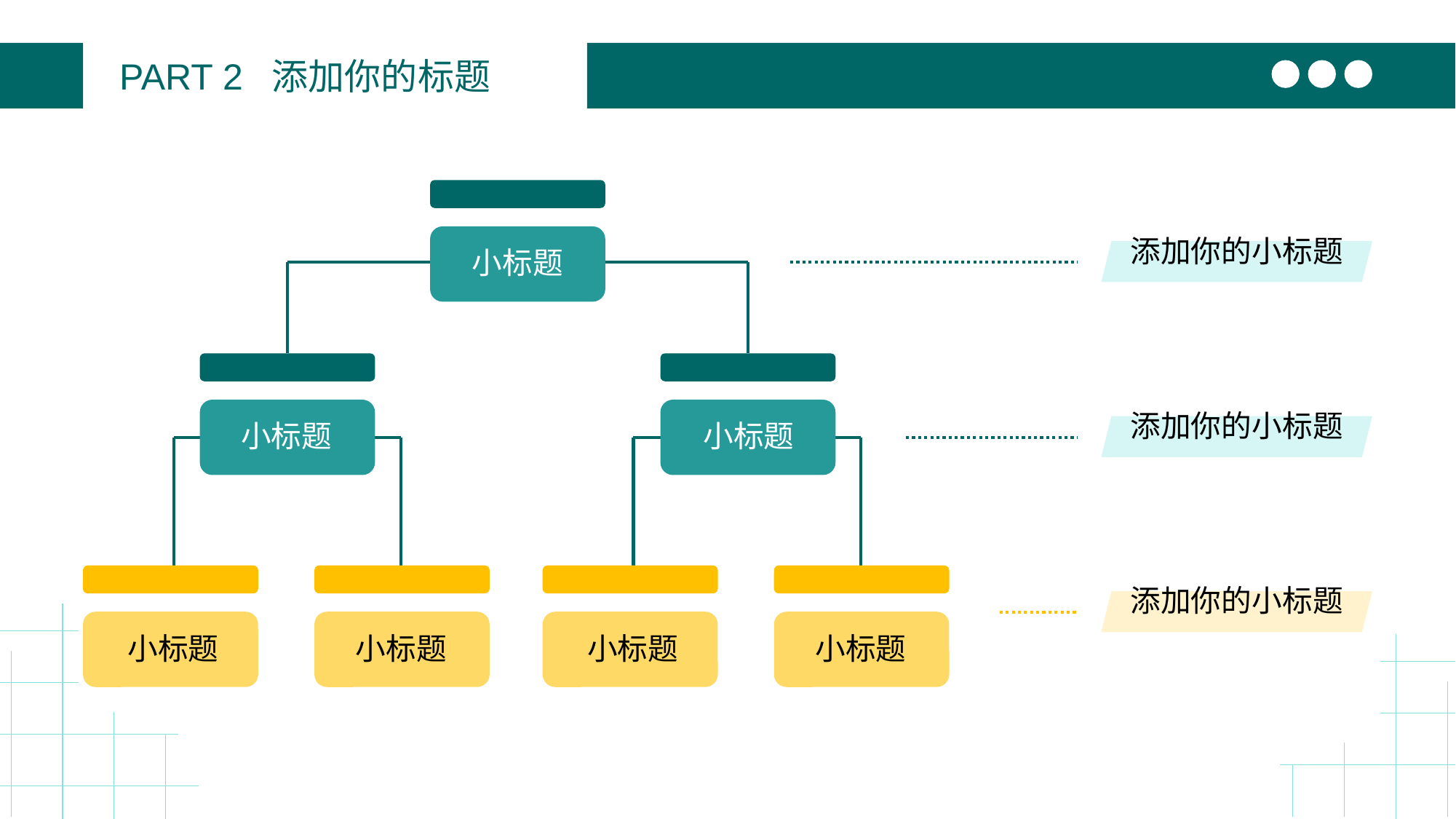

PART 2  添加你的标题

添加你的小标题
小标题

添加你的小标题
小标题
小标题

添加你的小标题

小标题
小标题
小标题
小标题